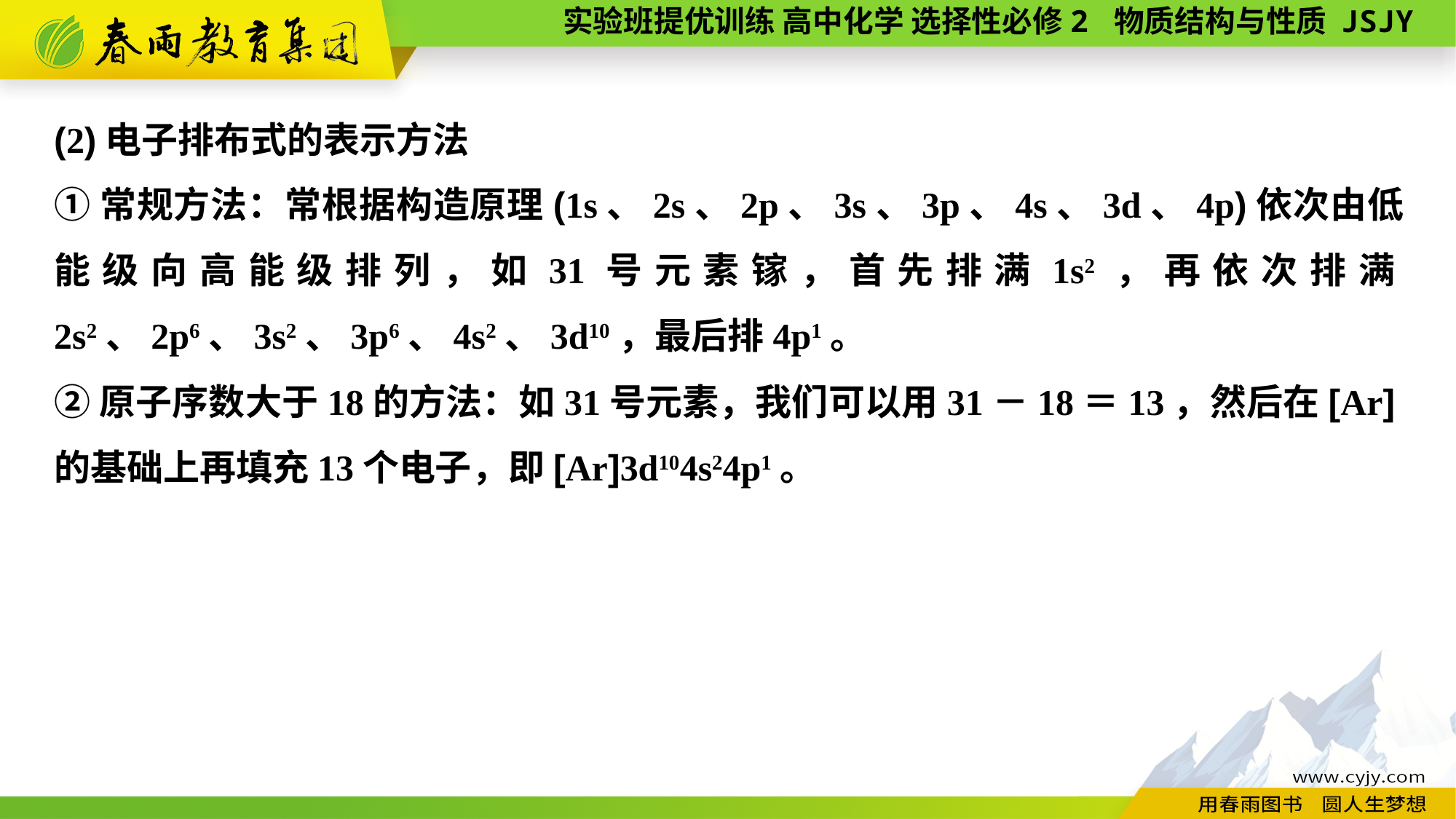

(2)电子排布式的表示方法
①常规方法：常根据构造原理(1s、2s、2p、3s、3p、4s、3d、4p)依次由低能级向高能级排列，如31号元素镓，首先排满1s2，再依次排满2s2、2p6、3s2、3p6、4s2、3d10，最后排4p1。
②原子序数大于18的方法：如31号元素，我们可以用31－18＝13，然后在[Ar]的基础上再填充13个电子，即[Ar]3d104s24p1。